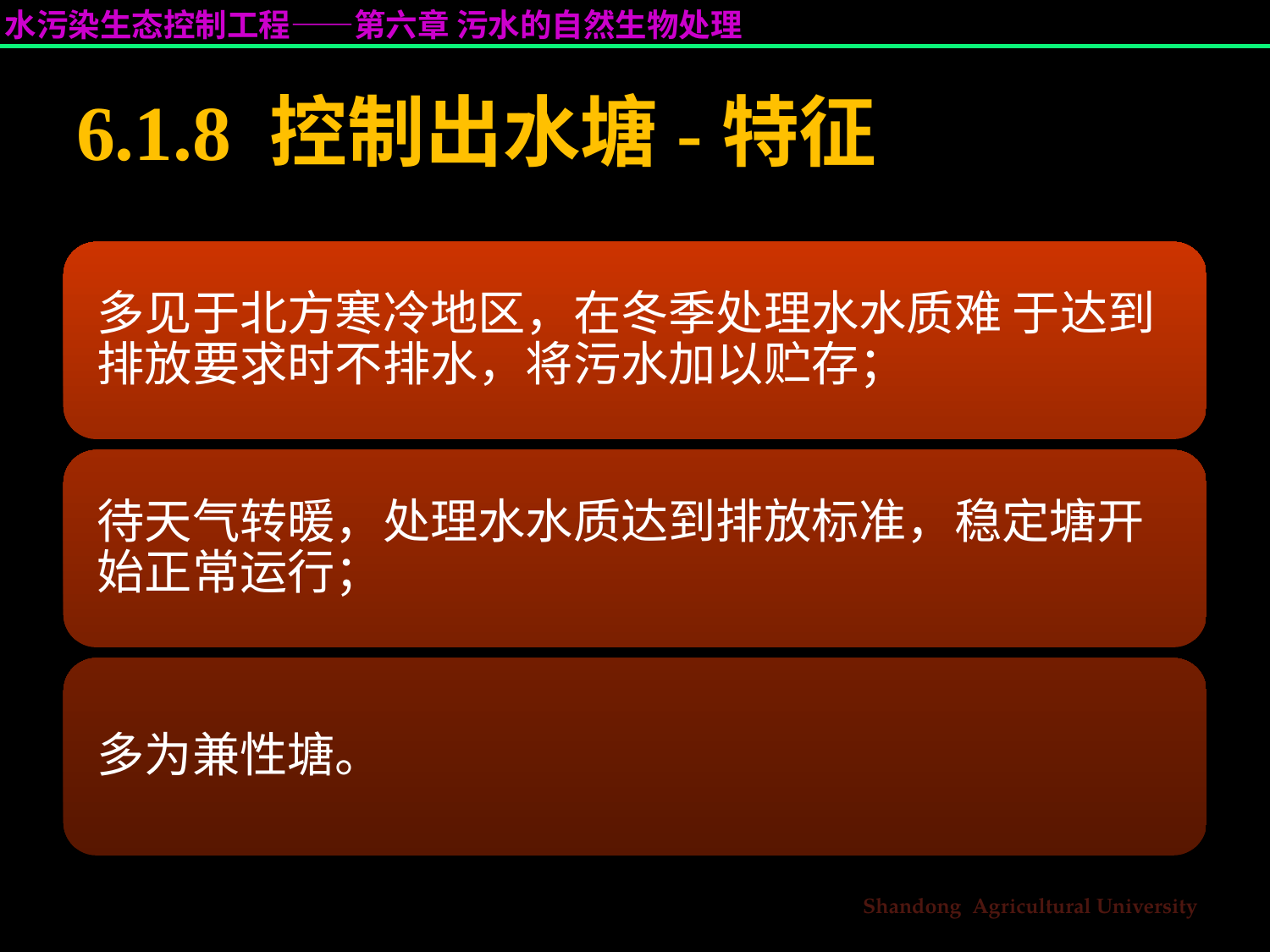

# 6.1.8 控制出水塘-特征
多见于北方寒冷地区，在冬季处理水水质难 于达到排放要求时不排水，将污水加以贮存；
待天气转暖，处理水水质达到排放标准，稳定塘开始正常运行；
多为兼性塘。